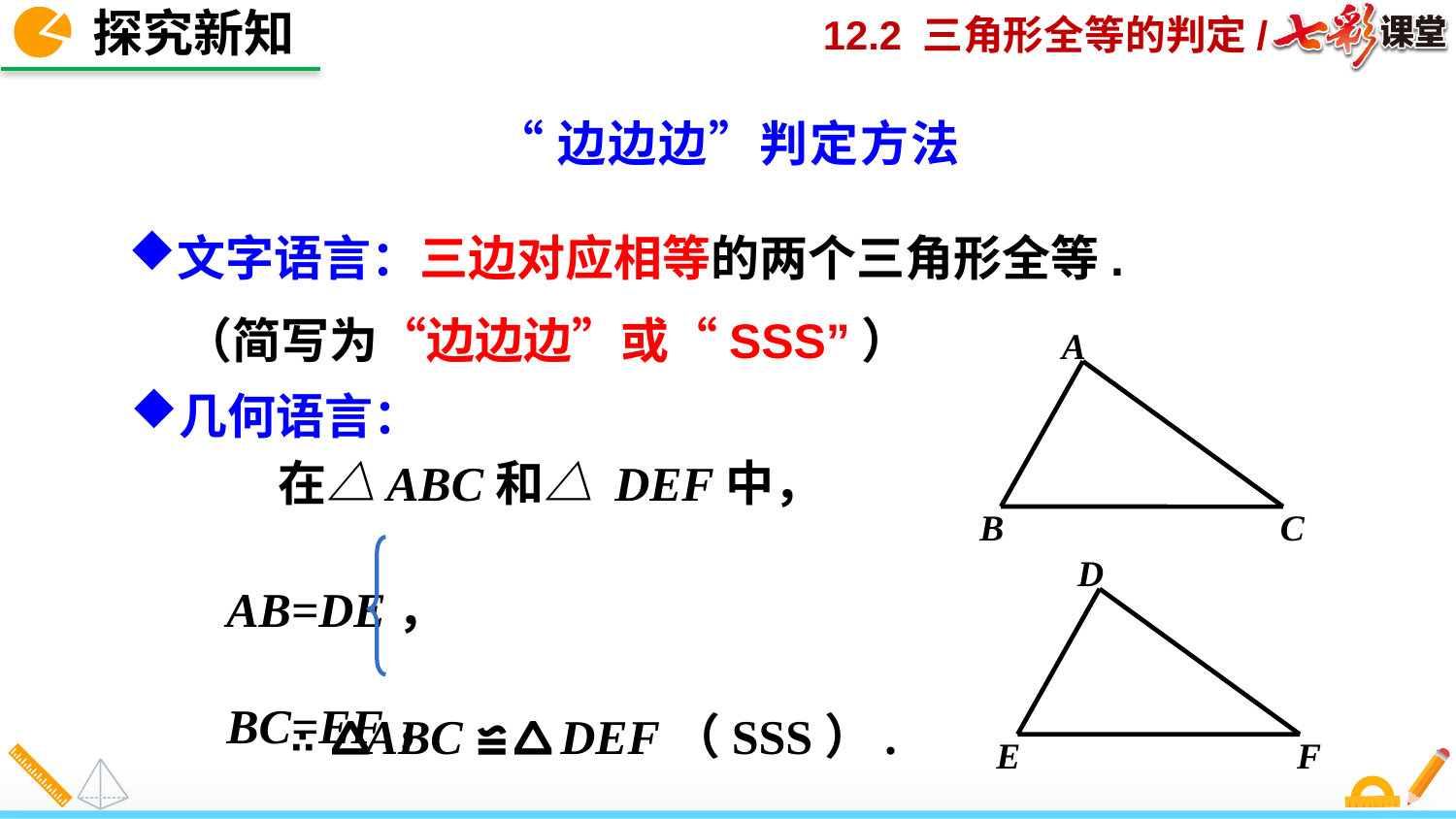

探究新知

“边边边”判定方法
文字语言：三边对应相等的两个三角形全等.
    （简写为“边边边”或“SSS”）
A

B
C

几何语言：
在△ABC和△ DEF中，
               AB=DE，
               BC=EF，
               CA=FD，

D

E
F

∴ △ABC ≌△ DEF（SSS）.